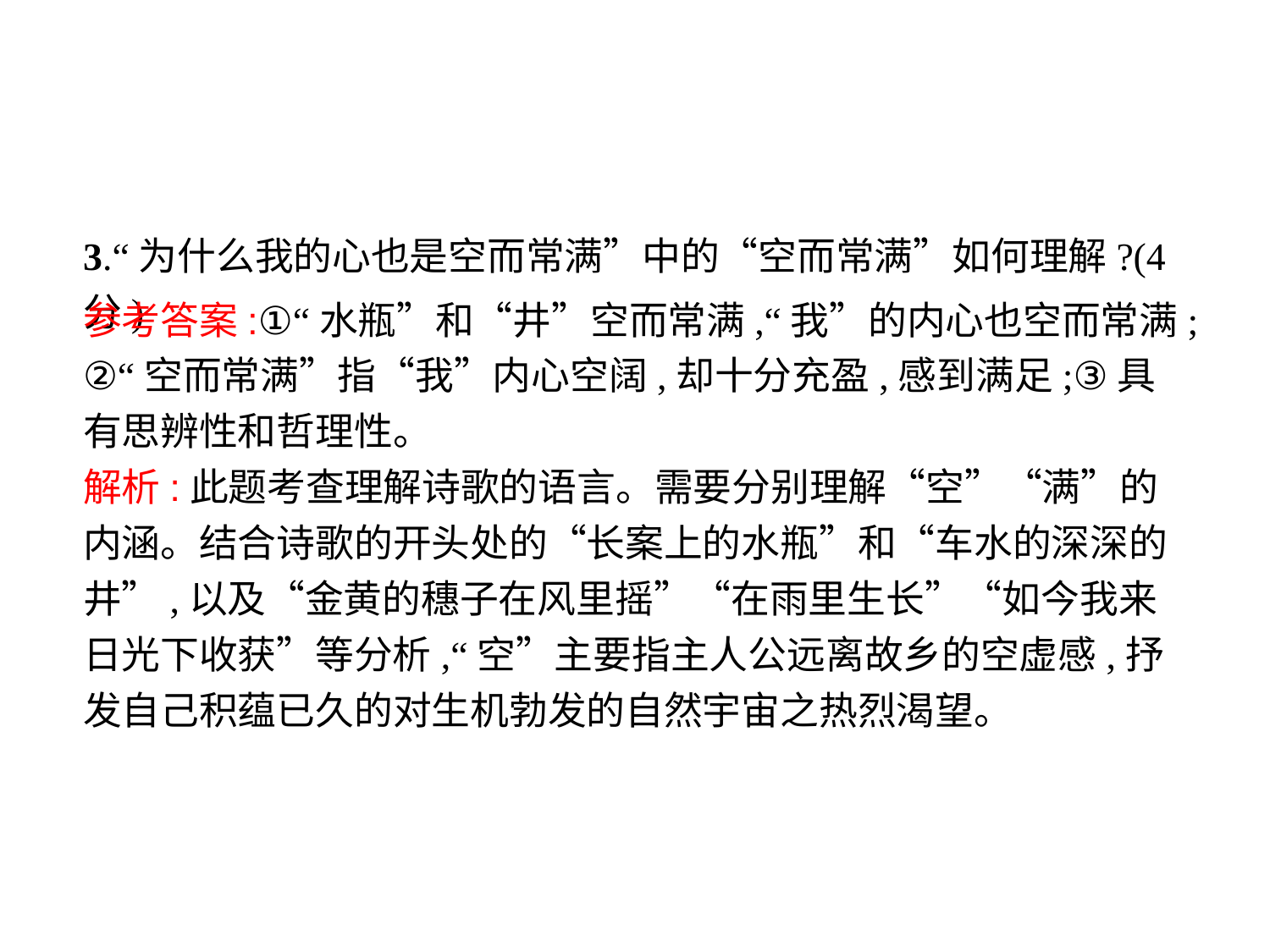

3.“为什么我的心也是空而常满”中的“空而常满”如何理解?(4分)
参考答案:①“水瓶”和“井”空而常满,“我”的内心也空而常满;②“空而常满”指“我”内心空阔,却十分充盈,感到满足;③具有思辨性和哲理性。
解析:此题考查理解诗歌的语言。需要分别理解“空”“满”的内涵。结合诗歌的开头处的“长案上的水瓶”和“车水的深深的井”,以及“金黄的穗子在风里摇”“在雨里生长”“如今我来日光下收获”等分析,“空”主要指主人公远离故乡的空虚感,抒发自己积蕴已久的对生机勃发的自然宇宙之热烈渴望。
-15-